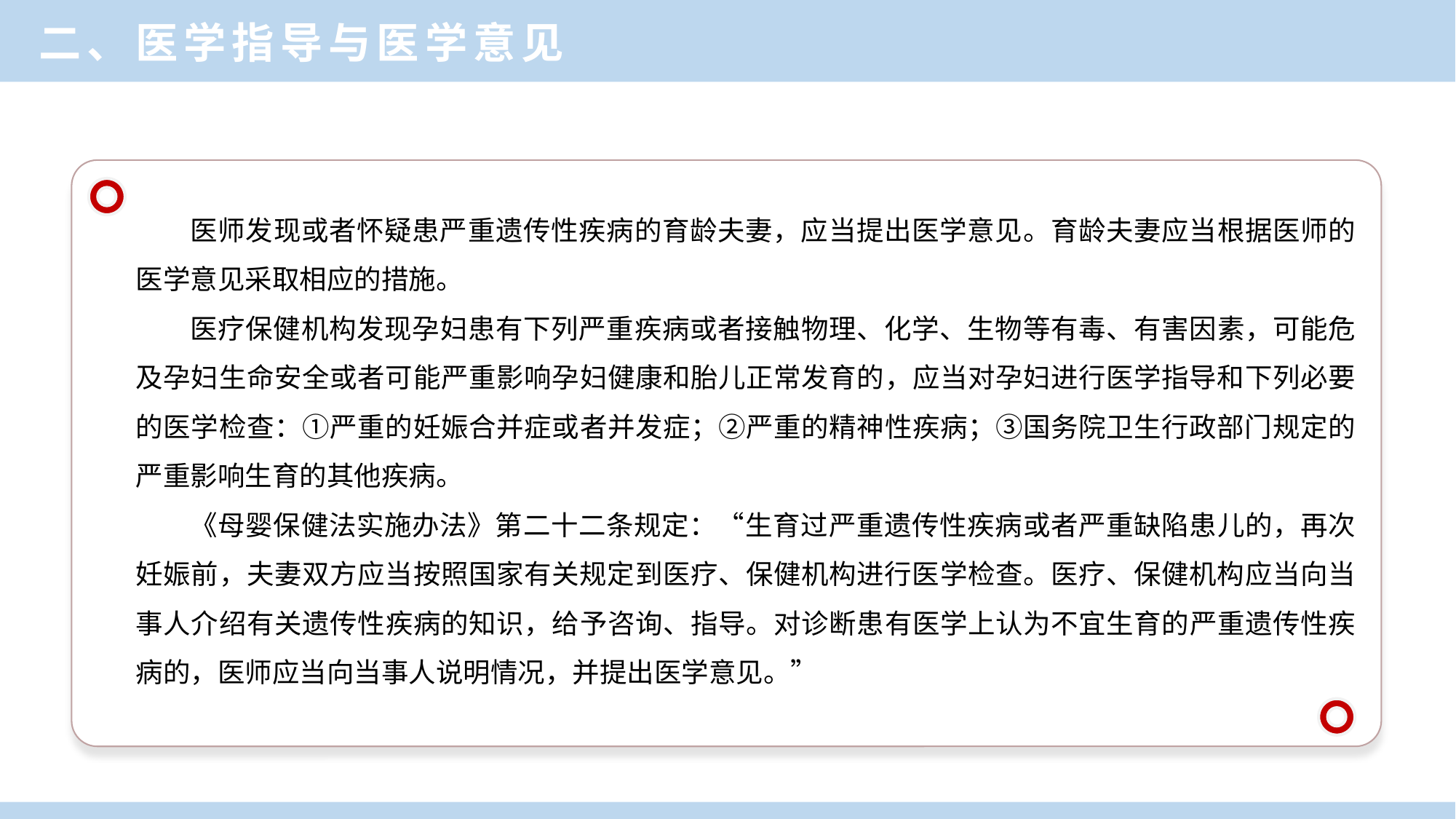

二、医学指导与医学意见

医师发现或者怀疑患严重遗传性疾病的育龄夫妻，应当提出医学意见。育龄夫妻应当根据医师的医学意见采取相应的措施。
医疗保健机构发现孕妇患有下列严重疾病或者接触物理、化学、生物等有毒、有害因素，可能危及孕妇生命安全或者可能严重影响孕妇健康和胎儿正常发育的，应当对孕妇进行医学指导和下列必要的医学检查：①严重的妊娠合并症或者并发症；②严重的精神性疾病；③国务院卫生行政部门规定的严重影响生育的其他疾病。
《母婴保健法实施办法》第二十二条规定：“生育过严重遗传性疾病或者严重缺陷患儿的，再次妊娠前，夫妻双方应当按照国家有关规定到医疗、保健机构进行医学检查。医疗、保健机构应当向当事人介绍有关遗传性疾病的知识，给予咨询、指导。对诊断患有医学上认为不宜生育的严重遗传性疾病的，医师应当向当事人说明情况，并提出医学意见。”